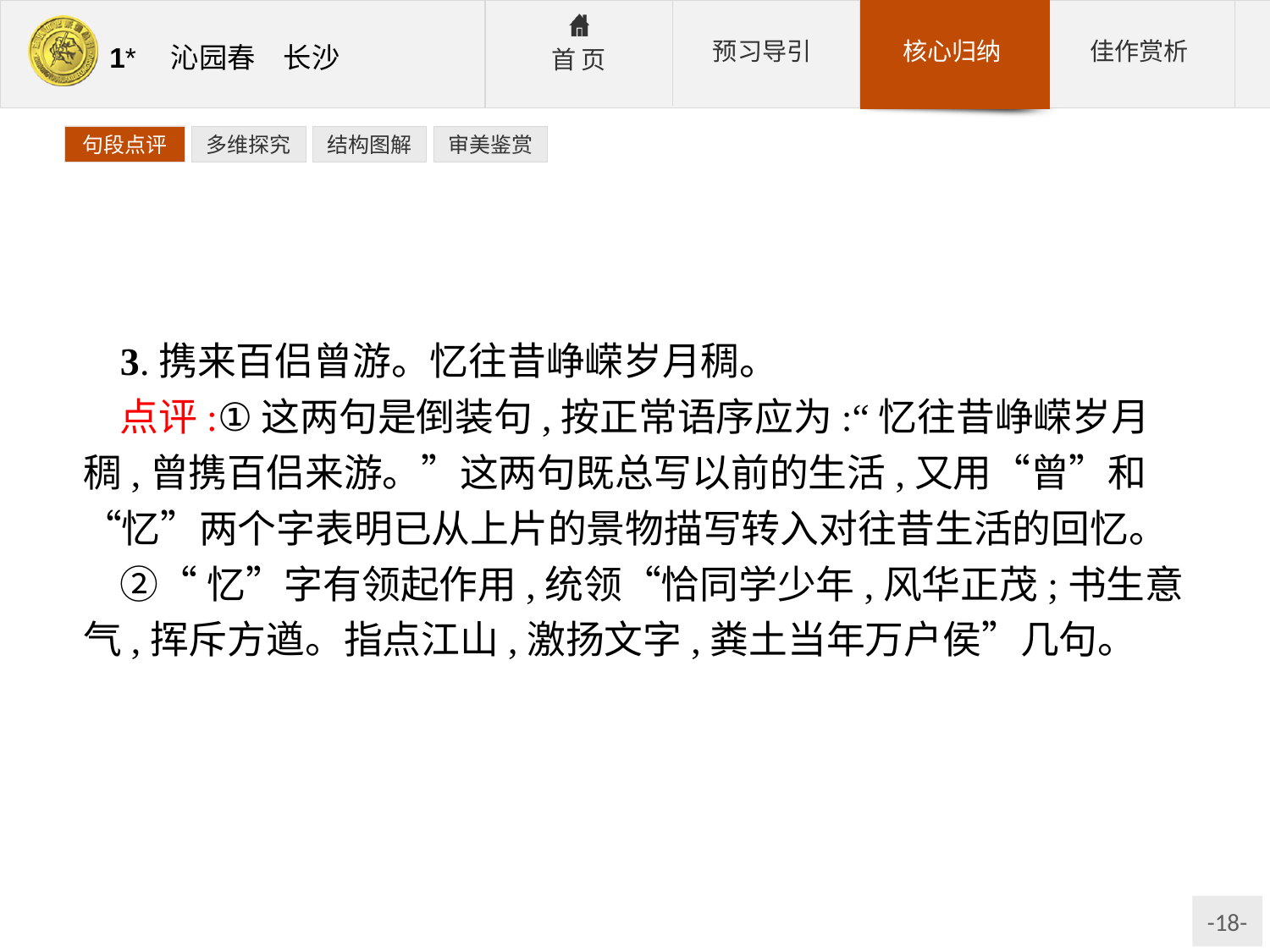

句段点评
多维探究
结构图解
审美鉴赏
3.携来百侣曾游。忆往昔峥嵘岁月稠。
点评:①这两句是倒装句,按正常语序应为:“忆往昔峥嵘岁月稠,曾携百侣来游。”这两句既总写以前的生活,又用“曾”和“忆”两个字表明已从上片的景物描写转入对往昔生活的回忆。
②“忆”字有领起作用,统领“恰同学少年,风华正茂;书生意气,挥斥方遒。指点江山,激扬文字,粪土当年万户侯”几句。